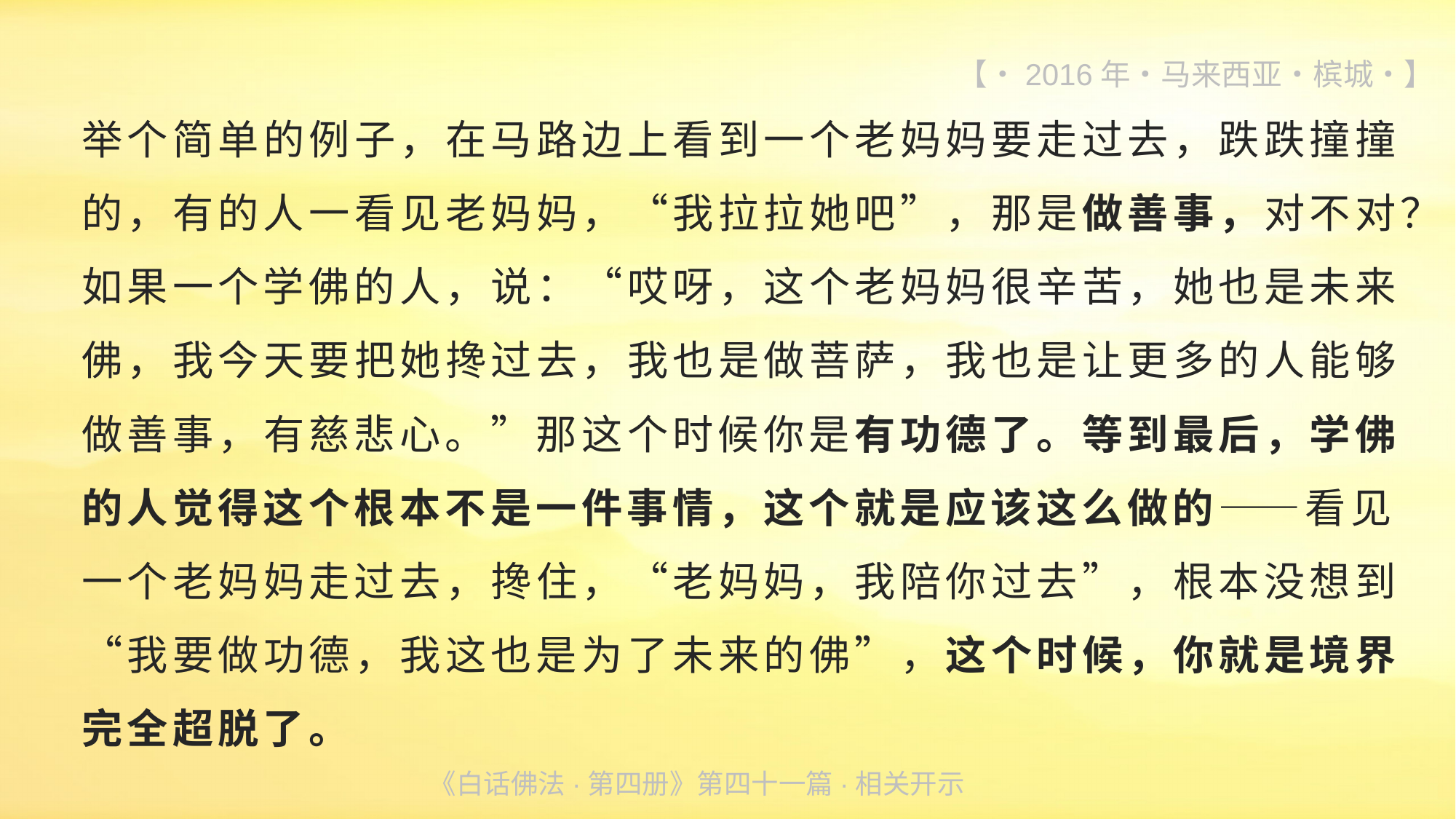

【•2016年•马来西亚•槟城•】
举个简单的例子，在马路边上看到一个老妈妈要走过去，跌跌撞撞的，有的人一看见老妈妈，“我拉拉她吧”，那是做善事，对不对？如果一个学佛的人，说：“哎呀，这个老妈妈很辛苦，她也是未来佛，我今天要把她搀过去，我也是做菩萨，我也是让更多的人能够做善事，有慈悲心。”那这个时候你是有功德了。等到最后，学佛的人觉得这个根本不是一件事情，这个就是应该这么做的——看见一个老妈妈走过去，搀住，“老妈妈，我陪你过去”，根本没想到“我要做功德，我这也是为了未来的佛”，这个时候，你就是境界完全超脱了。
《白话佛法·第四册》第四十一篇·相关开示